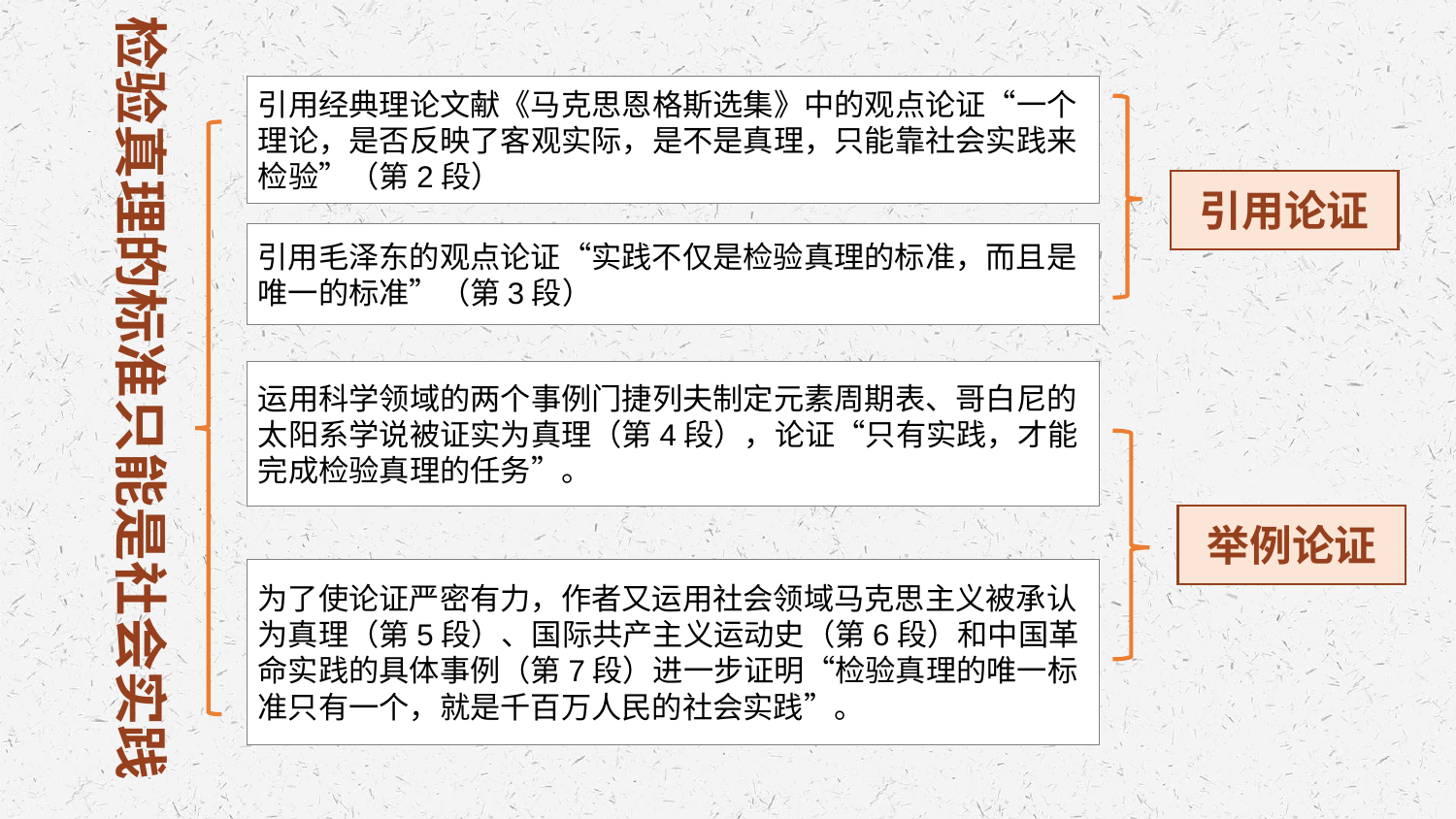

检验真理的标准只能是社会实践
引用经典理论文献《马克思恩格斯选集》中的观点论证“一个理论，是否反映了客观实际，是不是真理，只能靠社会实践来检验”（第2段）

引用论证
引用毛泽东的观点论证“实践不仅是检验真理的标准，而且是唯一的标准”（第3段）
运用科学领域的两个事例门捷列夫制定元素周期表、哥白尼的太阳系学说被证实为真理（第4段），论证“只有实践，才能完成检验真理的任务”。

举例论证
为了使论证严密有力，作者又运用社会领域马克思主义被承认为真理（第5段）、国际共产主义运动史（第6段）和中国革命实践的具体事例（第7段）进一步证明“检验真理的唯一标准只有一个，就是千百万人民的社会实践”。